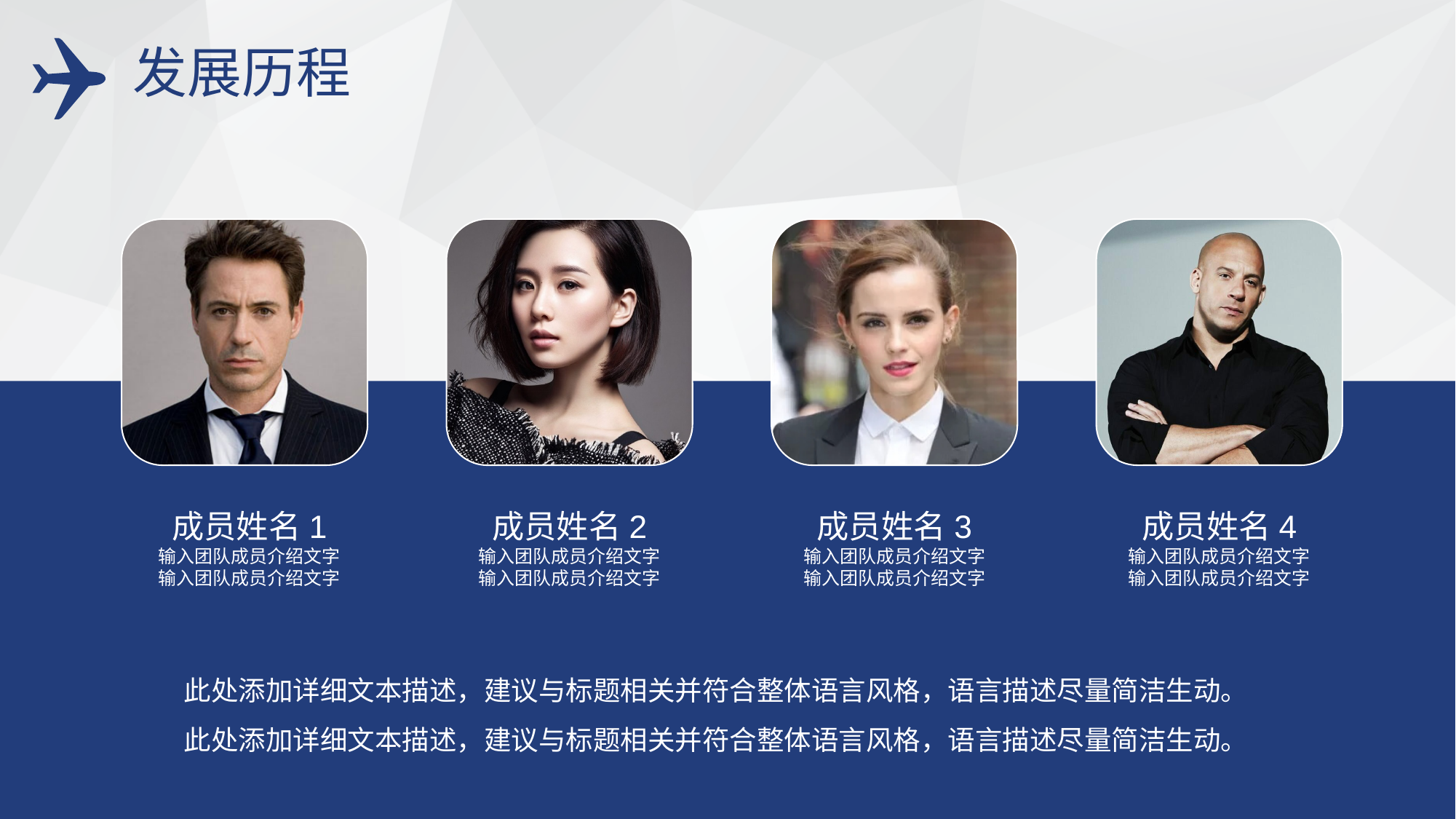

发展历程

成员姓名1
输入团队成员介绍文字
输入团队成员介绍文字
成员姓名2
输入团队成员介绍文字
输入团队成员介绍文字
成员姓名3
输入团队成员介绍文字
输入团队成员介绍文字
成员姓名4
输入团队成员介绍文字
输入团队成员介绍文字
此处添加详细文本描述，建议与标题相关并符合整体语言风格，语言描述尽量简洁生动。此处添加详细文本描述，建议与标题相关并符合整体语言风格，语言描述尽量简洁生动。